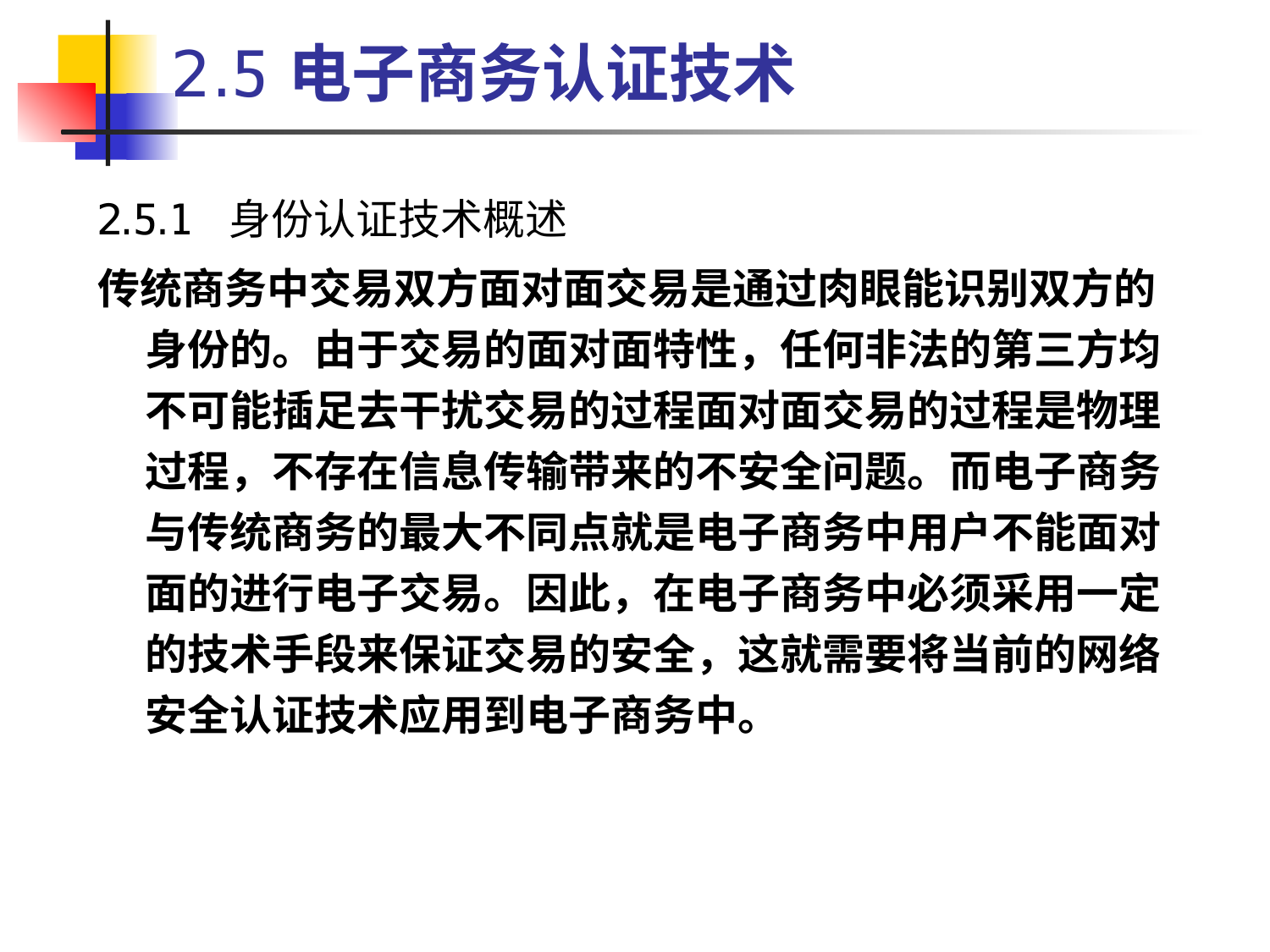

# 2.5电子商务认证技术
2.5.1  身份认证技术概述
传统商务中交易双方面对面交易是通过肉眼能识别双方的身份的。由于交易的面对面特性，任何非法的第三方均不可能插足去干扰交易的过程面对面交易的过程是物理过程，不存在信息传输带来的不安全问题。而电子商务与传统商务的最大不同点就是电子商务中用户不能面对面的进行电子交易。因此，在电子商务中必须采用一定的技术手段来保证交易的安全，这就需要将当前的网络安全认证技术应用到电子商务中。

49